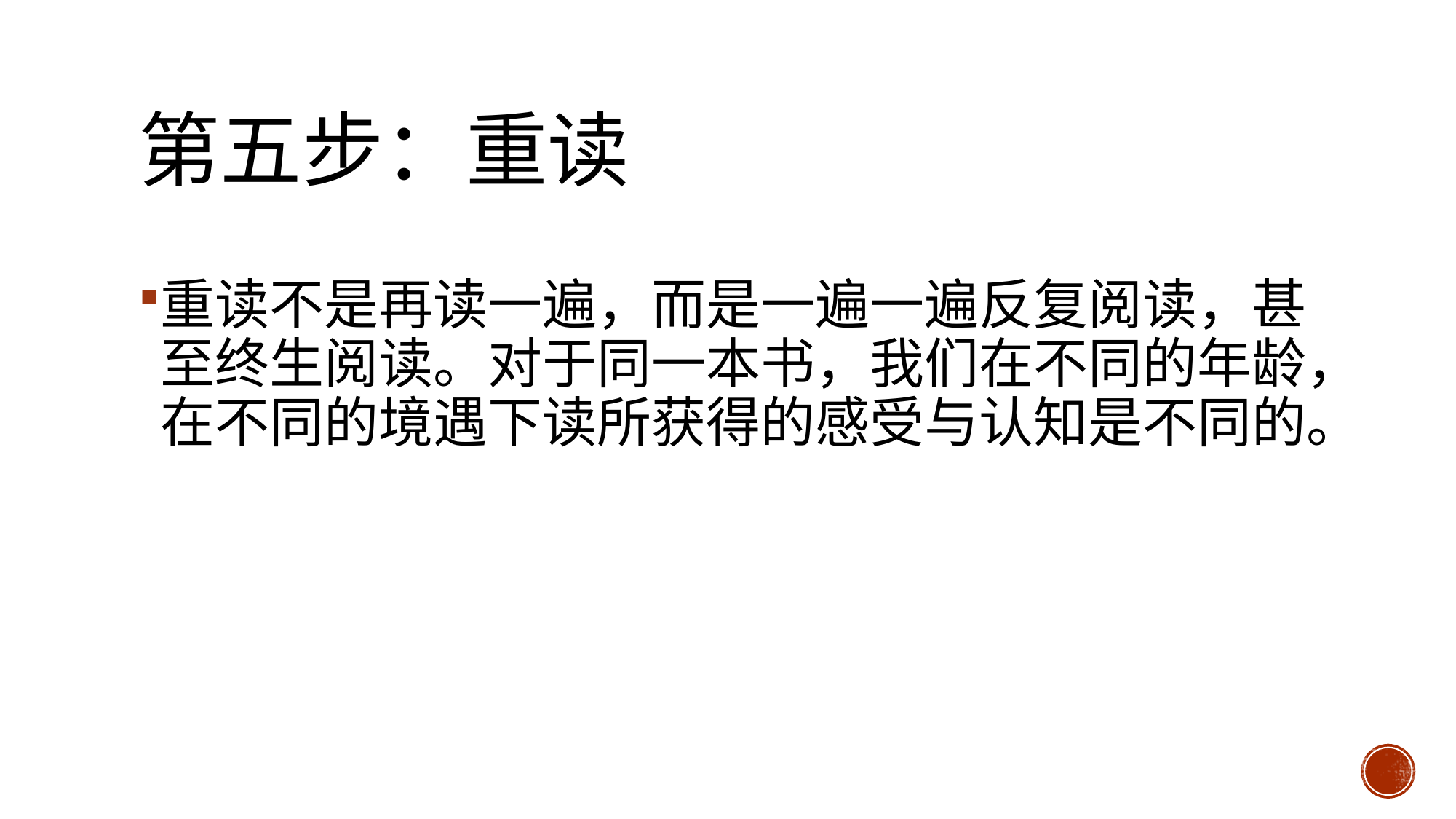

# 第五步：重读
重读不是再读一遍，而是一遍一遍反复阅读，甚至终生阅读。对于同一本书，我们在不同的年龄，在不同的境遇下读所获得的感受与认知是不同的。